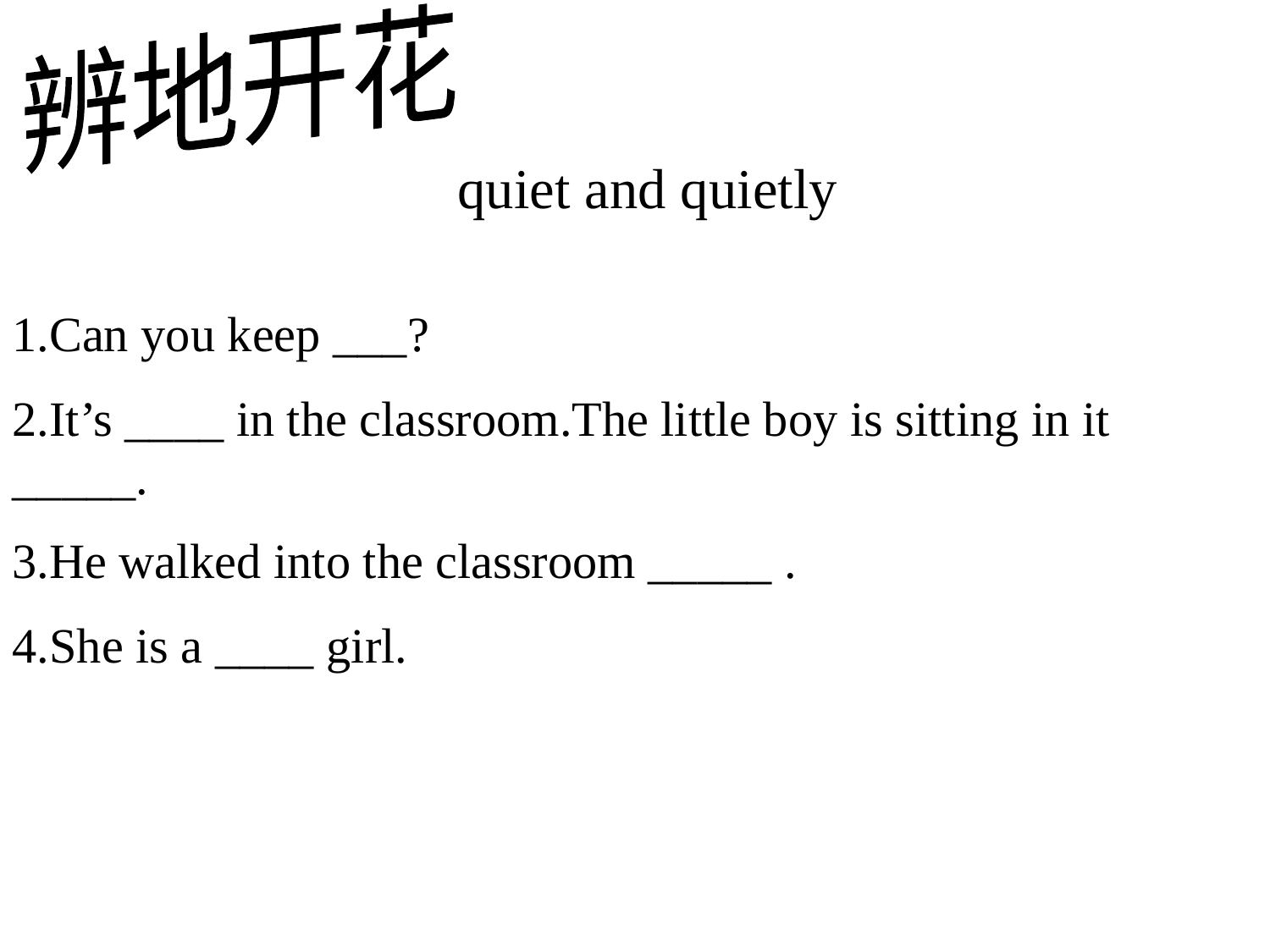

辨地开花
quiet and quietly

1.Can you keep ___?
2.It’s ____ in the classroom.The little boy is sitting in it _____.
3.He walked into the classroom _____ .
4.She is a ____ girl.